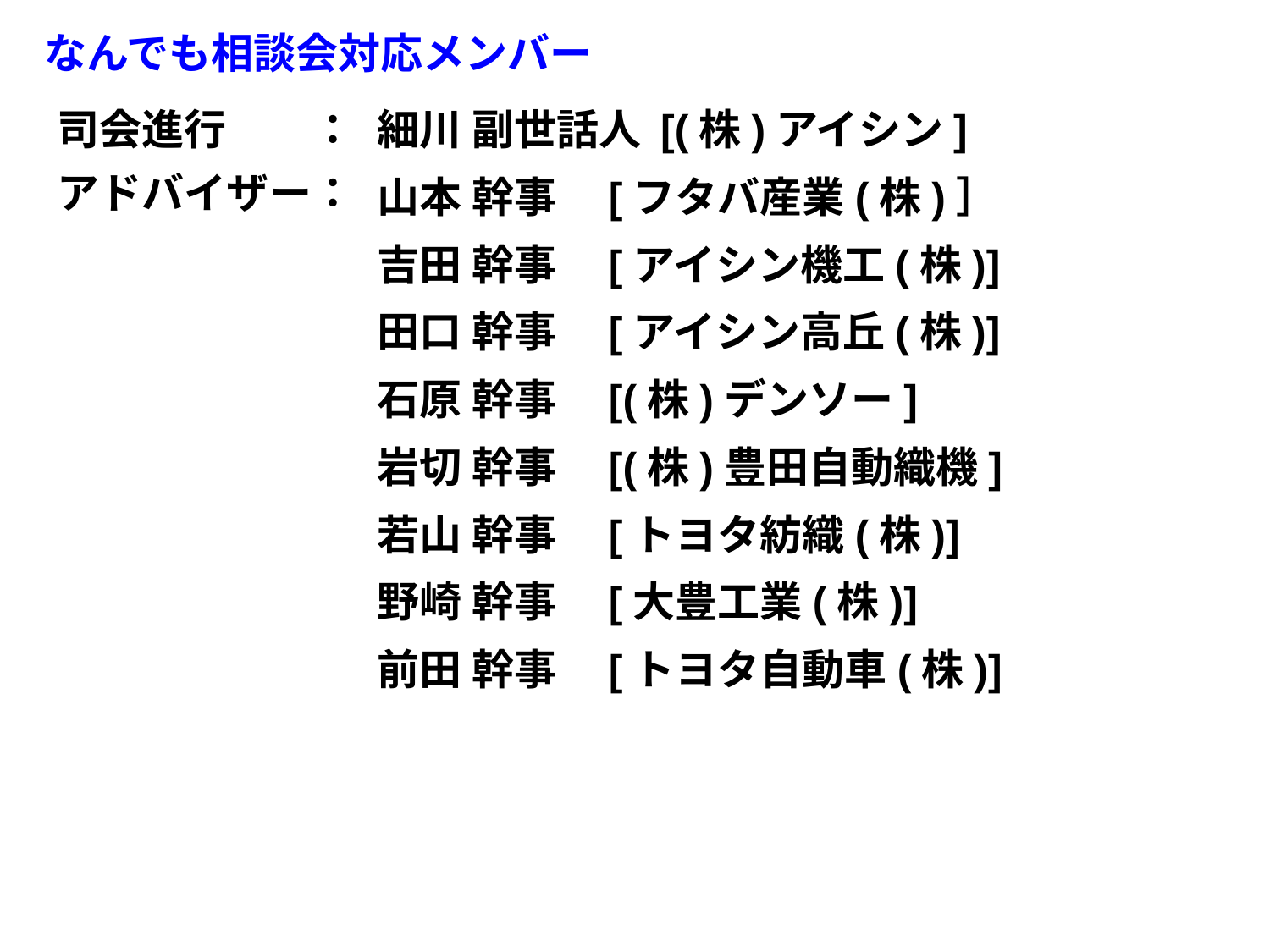

なんでも相談会対応メンバー
司会進行　　：
アドバイザー：
細川 副世話人 [(株)アイシン]
山本 幹事　[フタバ産業(株)］
吉田 幹事　[アイシン機工(株)]
田口 幹事　[アイシン高丘(株)]
石原 幹事　[(株)デンソー]
岩切 幹事　[(株)豊田自動織機]
若山 幹事　[トヨタ紡織(株)]
野崎 幹事　[大豊工業(株)]
前田 幹事　[トヨタ自動車(株)]